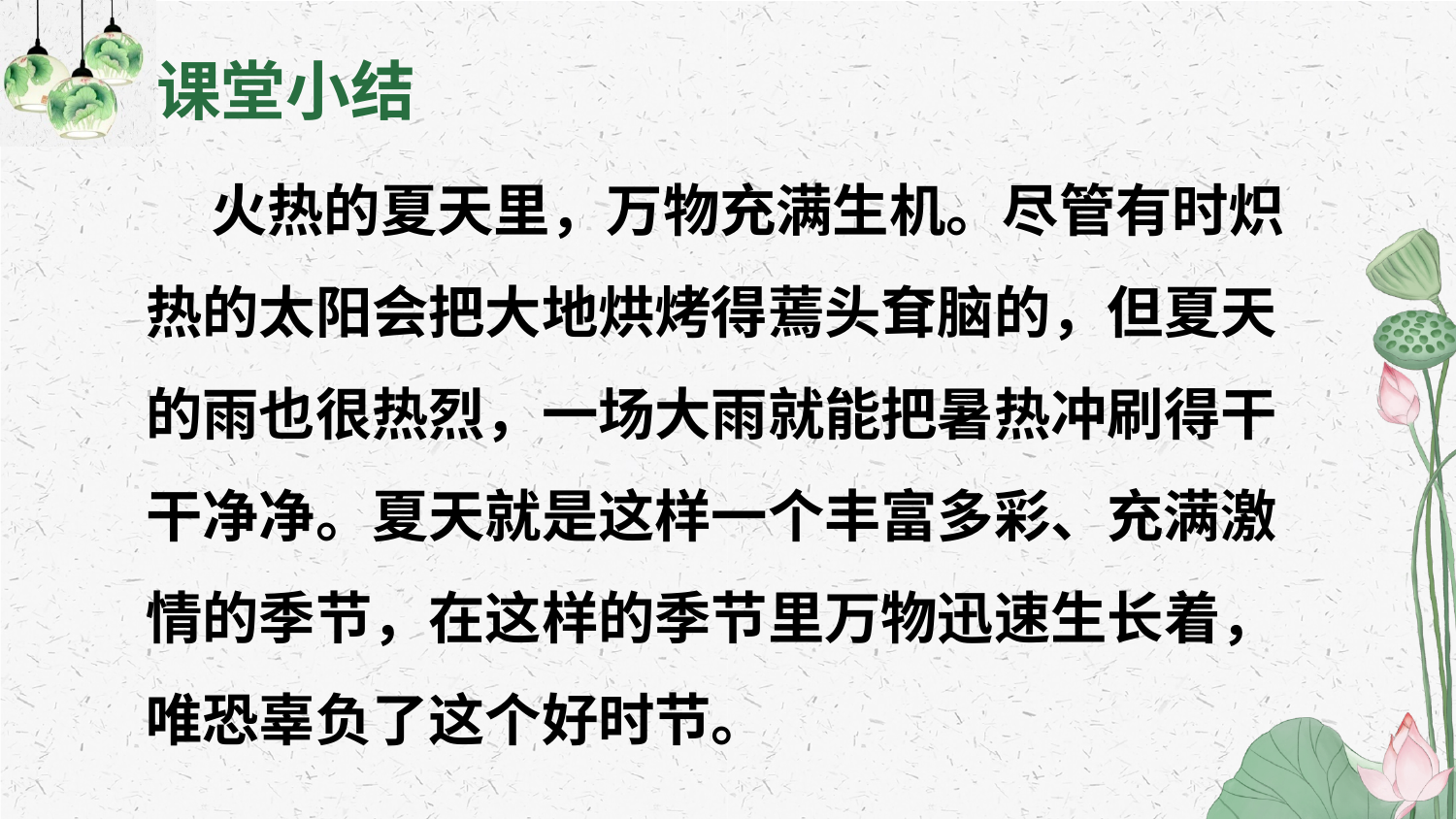

课堂小结
    火热的夏天里，万物充满生机。尽管有时炽热的太阳会把大地烘烤得蔫头耷脑的，但夏天的雨也很热烈，一场大雨就能把暑热冲刷得干干净净。夏天就是这样一个丰富多彩、充满激情的季节，在这样的季节里万物迅速生长着，唯恐辜负了这个好时节。